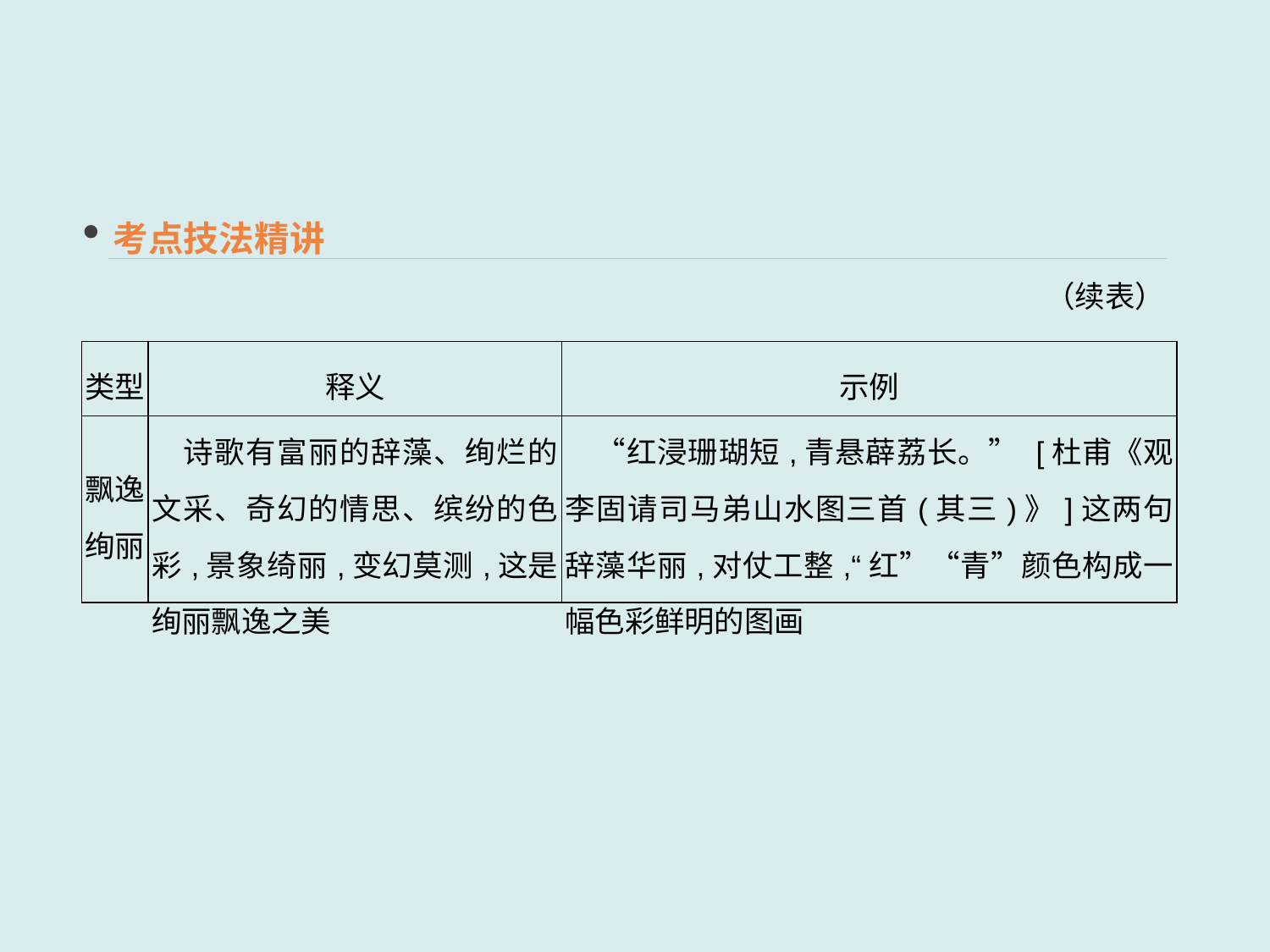

考点技法精讲

（续表）
| 类型 | 释义 | 示例 |
| --- | --- | --- |
| 飘逸绚丽 | 诗歌有富丽的辞藻、绚烂的文采、奇幻的情思、缤纷的色彩,景象绮丽,变幻莫测,这是绚丽飘逸之美 | “红浸珊瑚短,青悬薜荔长。” [杜甫《观李固请司马弟山水图三首(其三)》]这两句辞藻华丽,对仗工整,“红”“青”颜色构成一幅色彩鲜明的图画 |